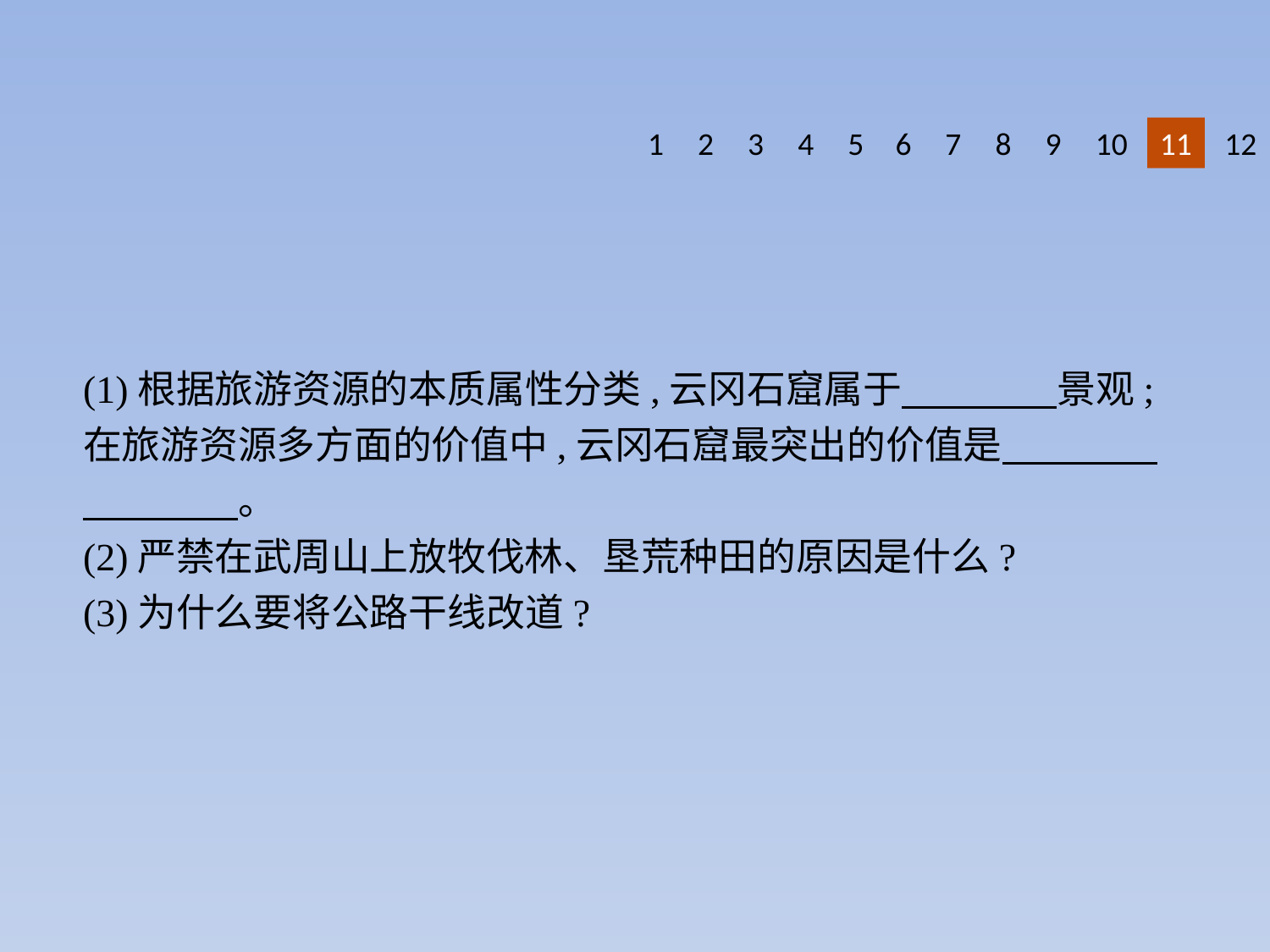

1
2
3
4
5
6
7
8
9
10
11
12
(1)根据旅游资源的本质属性分类,云冈石窟属于　　　　景观;在旅游资源多方面的价值中,云冈石窟最突出的价值是　　　　　　　　。
(2)严禁在武周山上放牧伐林、垦荒种田的原因是什么?
(3)为什么要将公路干线改道?